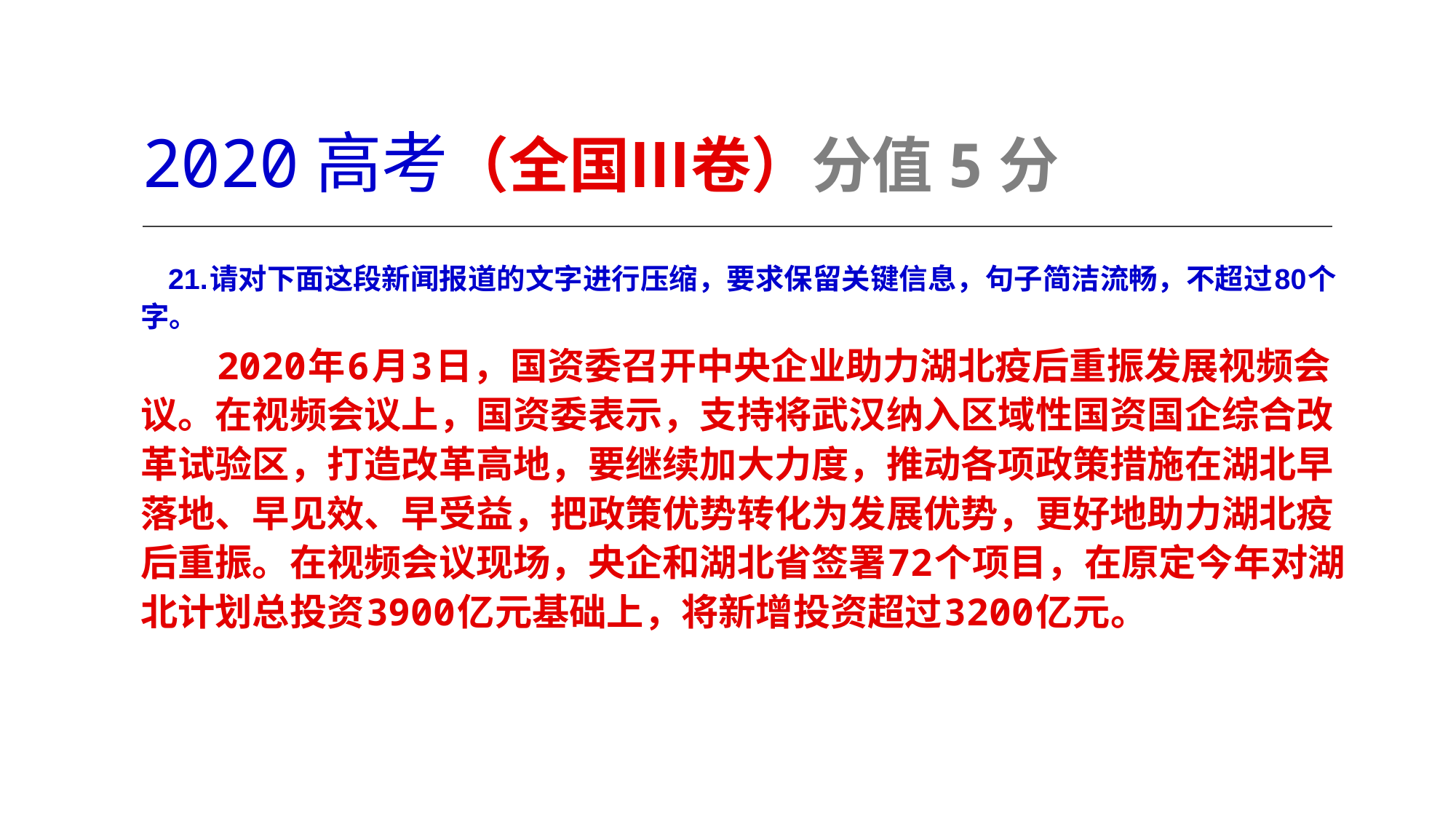

# 2020高考（全国Ⅲ卷）分值5分
          21.请对下面这段新闻报道的文字进行压缩，要求保留关键信息，句子简洁流畅，不超过80个字。
    2020年6月3日，国资委召开中央企业助力湖北疫后重振发展视频会议。在视频会议上，国资委表示，支持将武汉纳入区域性国资国企综合改革试验区，打造改革高地，要继续加大力度，推动各项政策措施在湖北早落地、早见效、早受益，把政策优势转化为发展优势，更好地助力湖北疫后重振。在视频会议现场，央企和湖北省签署72个项目，在原定今年对湖北计划总投资3900亿元基础上，将新增投资超过3200亿元。